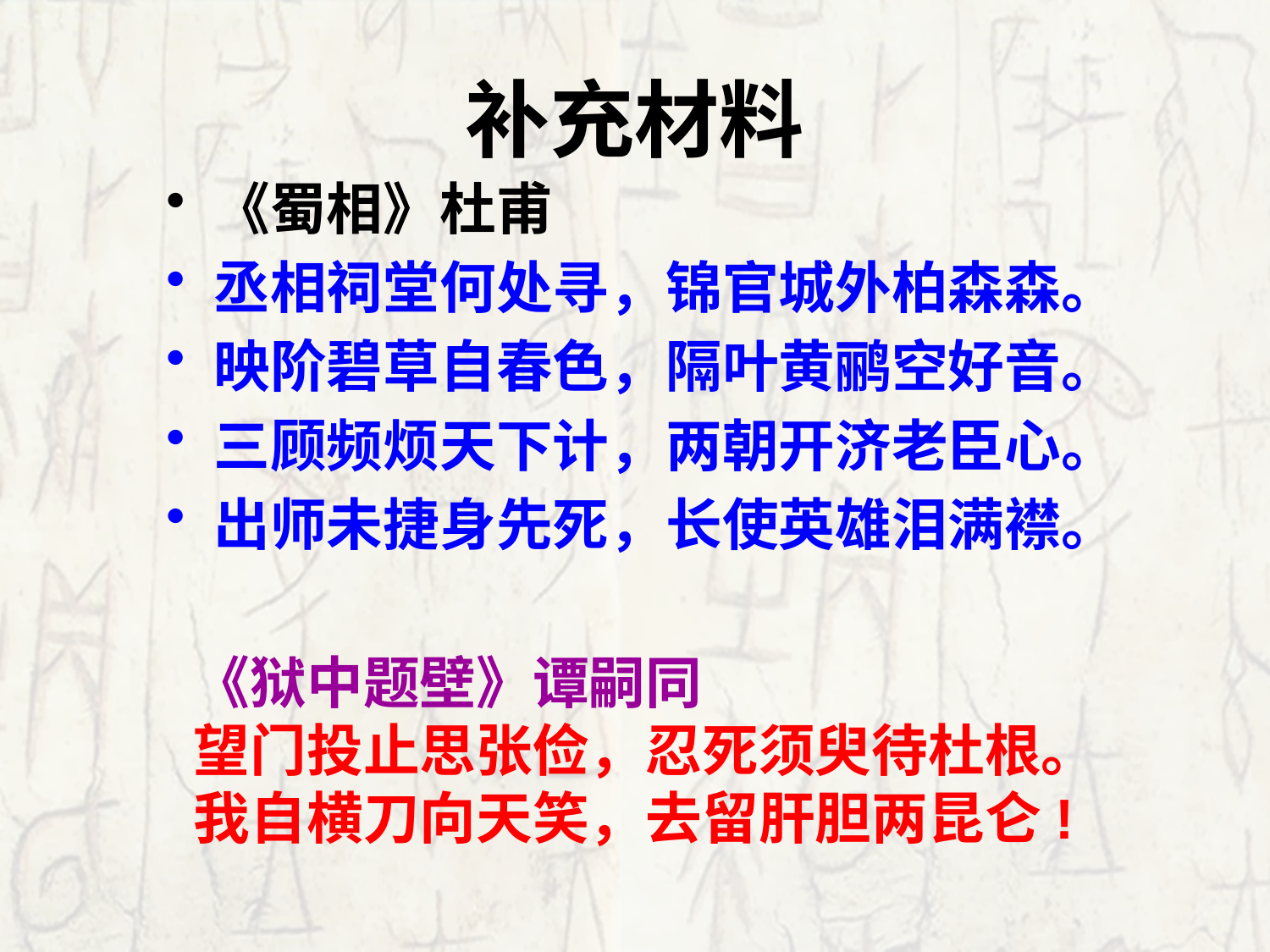

# 补充材料
《蜀相》杜甫
丞相祠堂何处寻，锦官城外柏森森。
映阶碧草自春色，隔叶黄鹂空好音。
三顾频烦天下计，两朝开济老臣心。
出师未捷身先死，长使英雄泪满襟。
《狱中题壁》谭嗣同
望门投止思张俭，忍死须臾待杜根。
我自横刀向天笑，去留肝胆两昆仑!